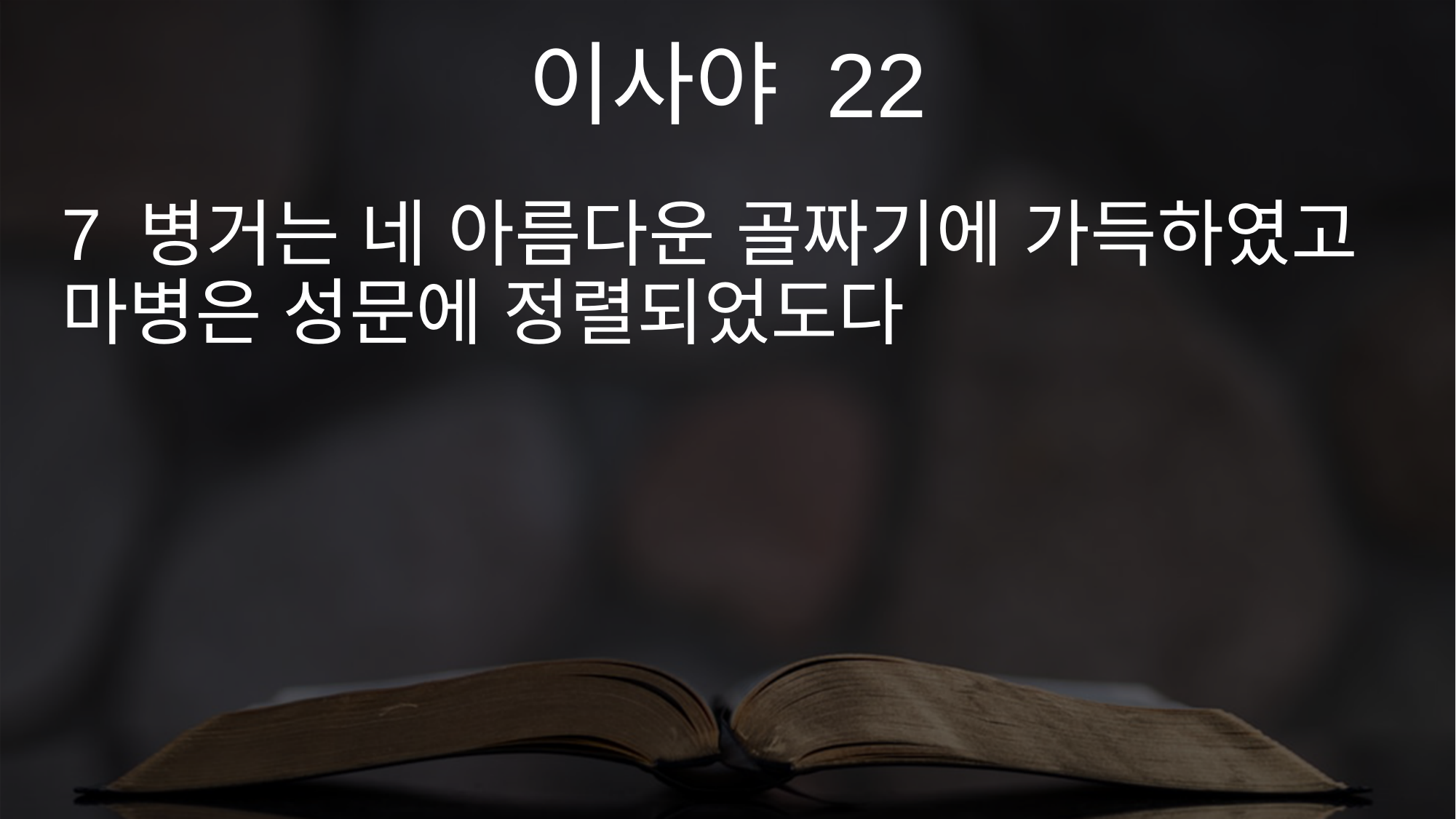

이사야 22
7 병거는 네 아름다운 골짜기에 가득하였고 마병은 성문에 정렬되었도다